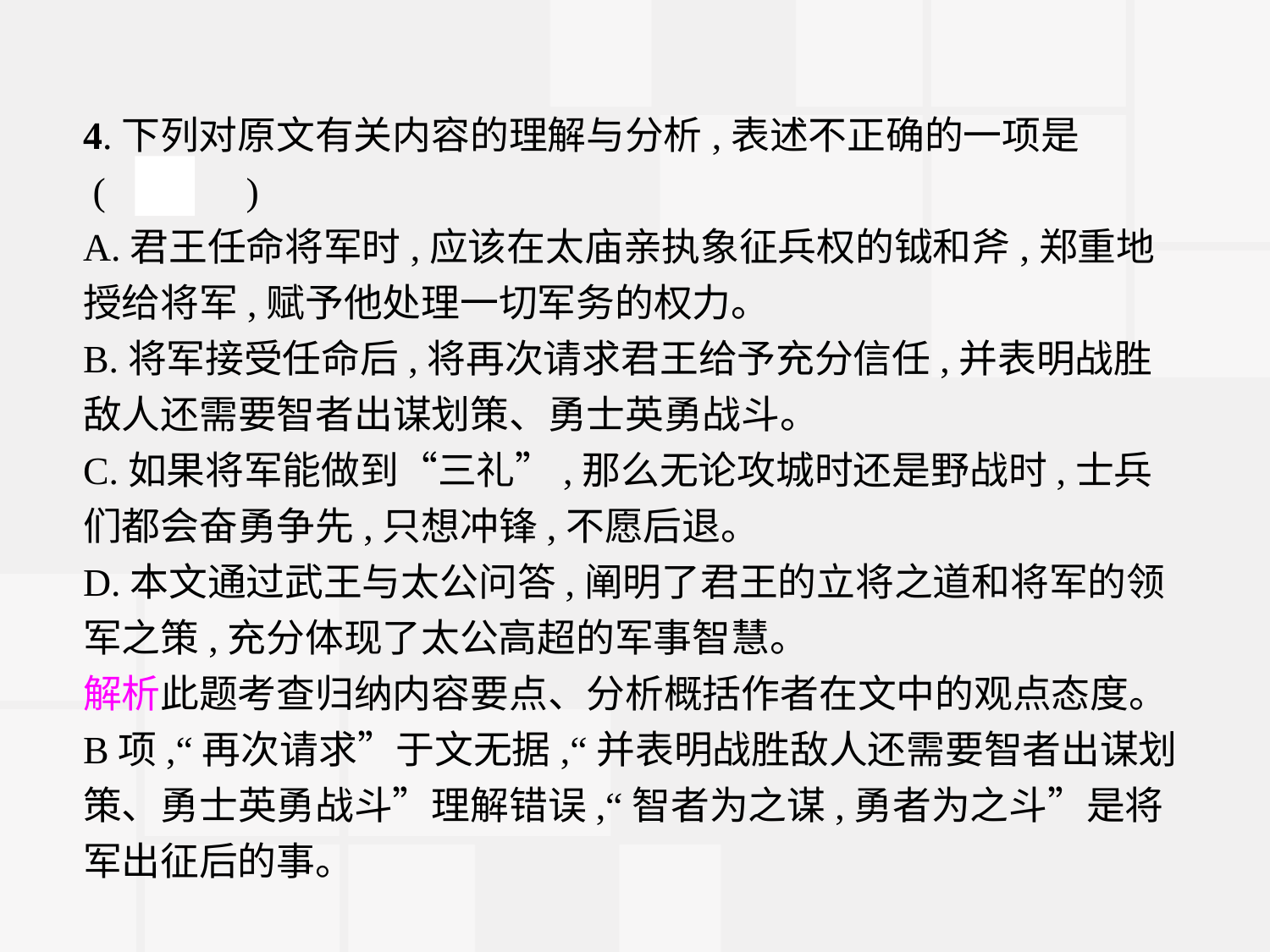

4.下列对原文有关内容的理解与分析,表述不正确的一项是
 (　B　)
A.君王任命将军时,应该在太庙亲执象征兵权的钺和斧,郑重地授给将军,赋予他处理一切军务的权力。
B.将军接受任命后,将再次请求君王给予充分信任,并表明战胜敌人还需要智者出谋划策、勇士英勇战斗。
C.如果将军能做到“三礼”,那么无论攻城时还是野战时,士兵们都会奋勇争先,只想冲锋,不愿后退。
D.本文通过武王与太公问答,阐明了君王的立将之道和将军的领军之策,充分体现了太公高超的军事智慧。
解析此题考查归纳内容要点、分析概括作者在文中的观点态度。B项,“再次请求”于文无据,“并表明战胜敌人还需要智者出谋划
策、勇士英勇战斗”理解错误,“智者为之谋,勇者为之斗”是将军出征后的事。